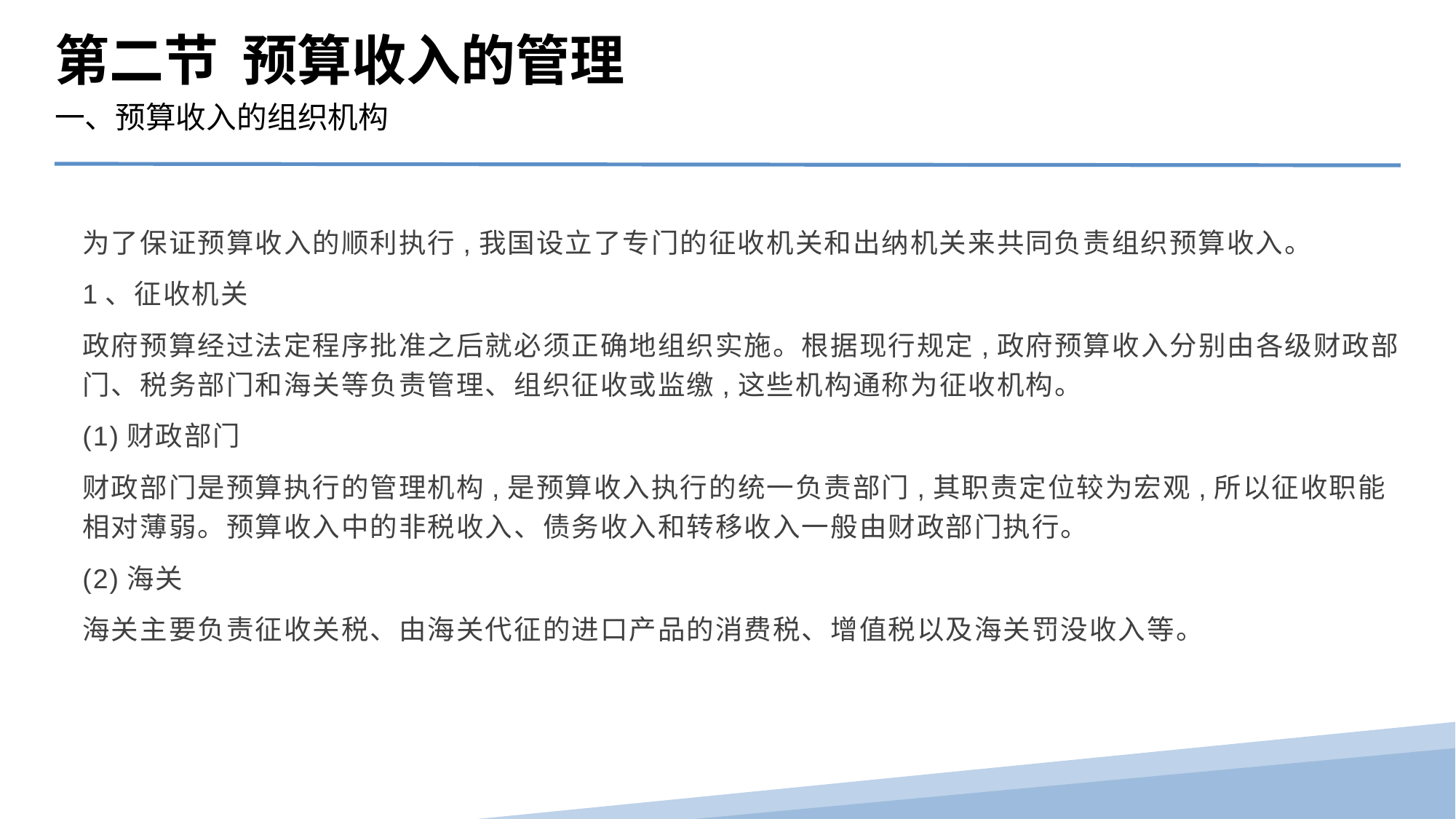

第二节  预算收入的管理
一、预算收入的组织机构
为了保证预算收入的顺利执行,我国设立了专门的征收机关和出纳机关来共同负责组织预算收入。
1、征收机关
政府预算经过法定程序批准之后就必须正确地组织实施。根据现行规定,政府预算收入分别由各级财政部门、税务部门和海关等负责管理、组织征收或监缴,这些机构通称为征收机构。
(1)财政部门
财政部门是预算执行的管理机构,是预算收入执行的统一负责部门,其职责定位较为宏观,所以征收职能相对薄弱。预算收入中的非税收入、债务收入和转移收入一般由财政部门执行。
(2)海关
海关主要负责征收关税、由海关代征的进口产品的消费税、增值税以及海关罚没收入等。